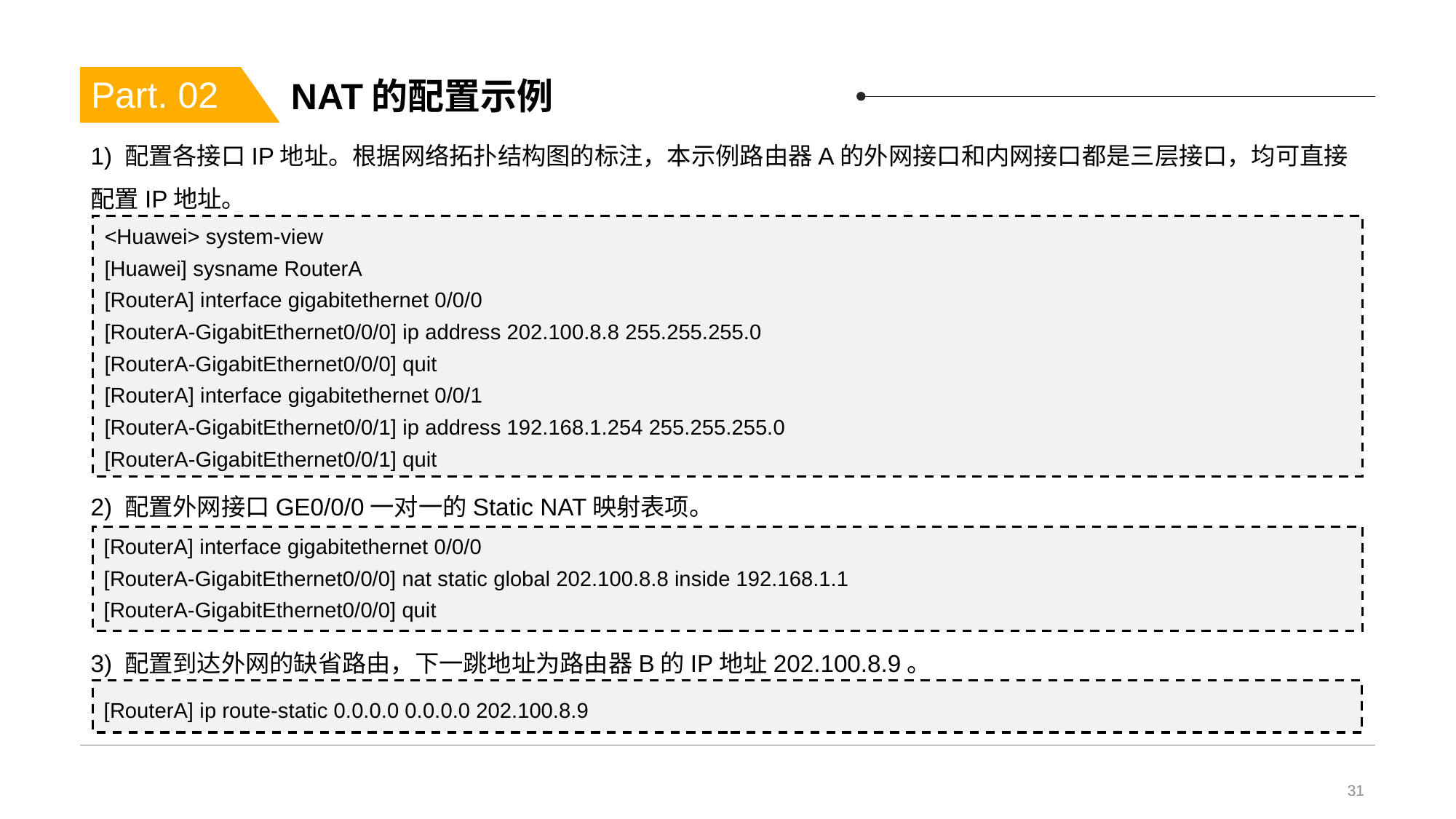

# NAT的配置示例
Part. 02
1) 配置各接口IP地址。根据网络拓扑结构图的标注，本示例路由器A的外网接口和内网接口都是三层接口，均可直接配置IP地址。
<Huawei> system-view
[Huawei] sysname RouterA
[RouterA] interface gigabitethernet 0/0/0
[RouterA-GigabitEthernet0/0/0] ip address 202.100.8.8 255.255.255.0
[RouterA-GigabitEthernet0/0/0] quit
[RouterA] interface gigabitethernet 0/0/1
[RouterA-GigabitEthernet0/0/1] ip address 192.168.1.254 255.255.255.0
[RouterA-GigabitEthernet0/0/1] quit

2) 配置外网接口GE0/0/0一对一的Static NAT映射表项。
[RouterA] interface gigabitethernet 0/0/0
[RouterA-GigabitEthernet0/0/0] nat static global 202.100.8.8 inside 192.168.1.1
[RouterA-GigabitEthernet0/0/0] quit

3) 配置到达外网的缺省路由，下一跳地址为路由器B的IP地址202.100.8.9。

[RouterA] ip route-static 0.0.0.0 0.0.0.0 202.100.8.9
31